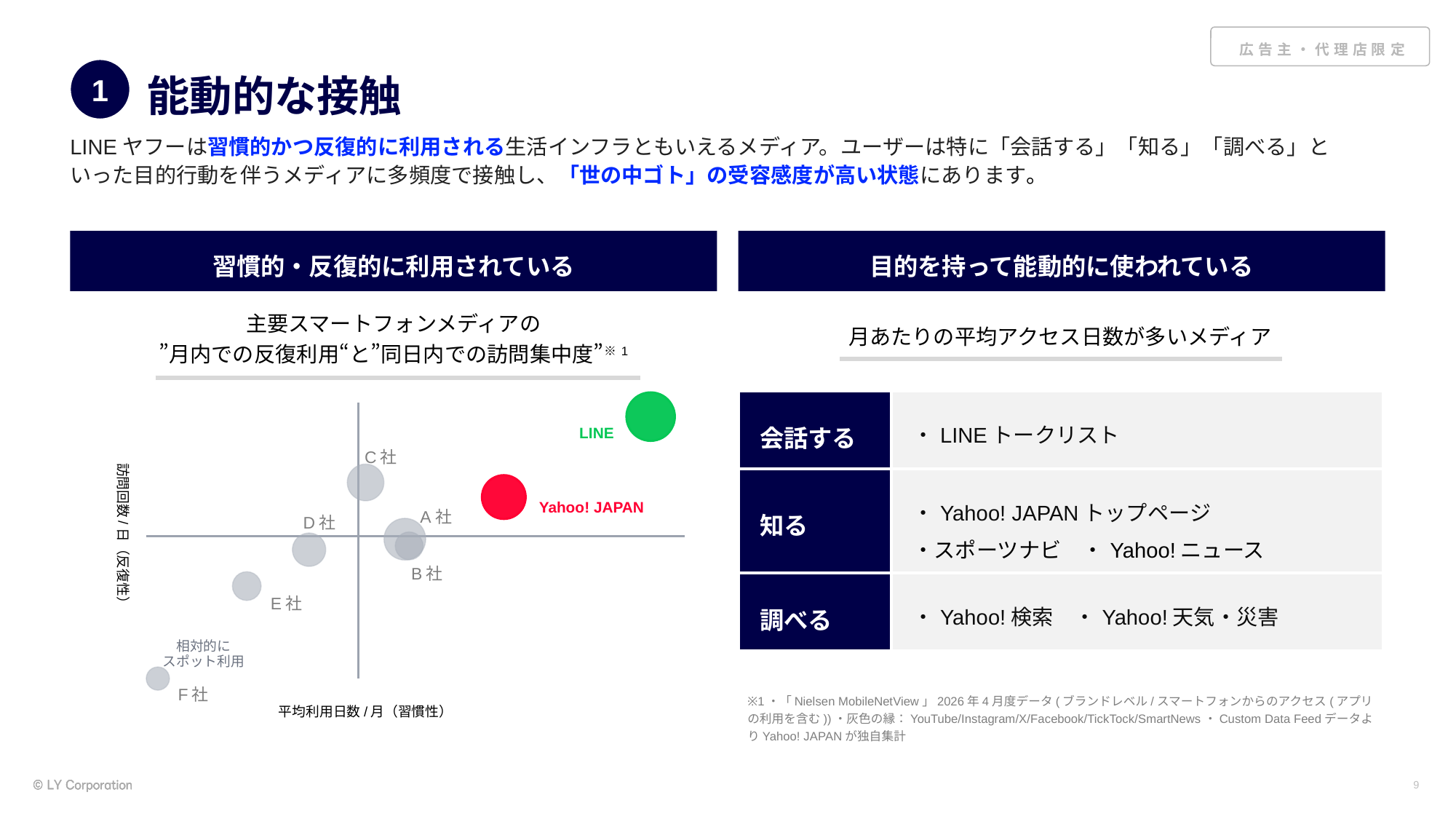

1
# 能動的な接触
LINEヤフーは習慣的かつ反復的に利用される生活インフラともいえるメディア。ユーザーは特に「会話する」「知る」「調べる」と　　いった目的行動を伴うメディアに多頻度で接触し、「世の中ゴト」の受容感度が高い状態にあります。
習慣的・反復的に利用されている
目的を持って能動的に使われている
主要スマートフォンメディアの
”月内での反復利用“と”同日内での訪問集中度”※1
月あたりの平均アクセス日数が多いメディア
| 会話する | ・LINEトークリスト |
| --- | --- |
| 知る | ・Yahoo! JAPANトップページ ・スポーツナビ　・Yahoo!ニュース |
| 調べる | ・Yahoo!検索　・Yahoo!天気・災害 |

LINE
C社

Yahoo! JAPAN
A社
D社

訪問回数/日（反復性）

B社

E社
相対的に
スポット利用

F社
平均利用日数/月（習慣性）
※1・「Nielsen MobileNetView」2026年4月度データ(ブランドレベル/スマートフォンからのアクセス(アプリの利用を含む))・灰色の縁：YouTube/Instagram/X/Facebook/TickTock/SmartNews・Custom Data FeedデータよりYahoo! JAPANが独自集計